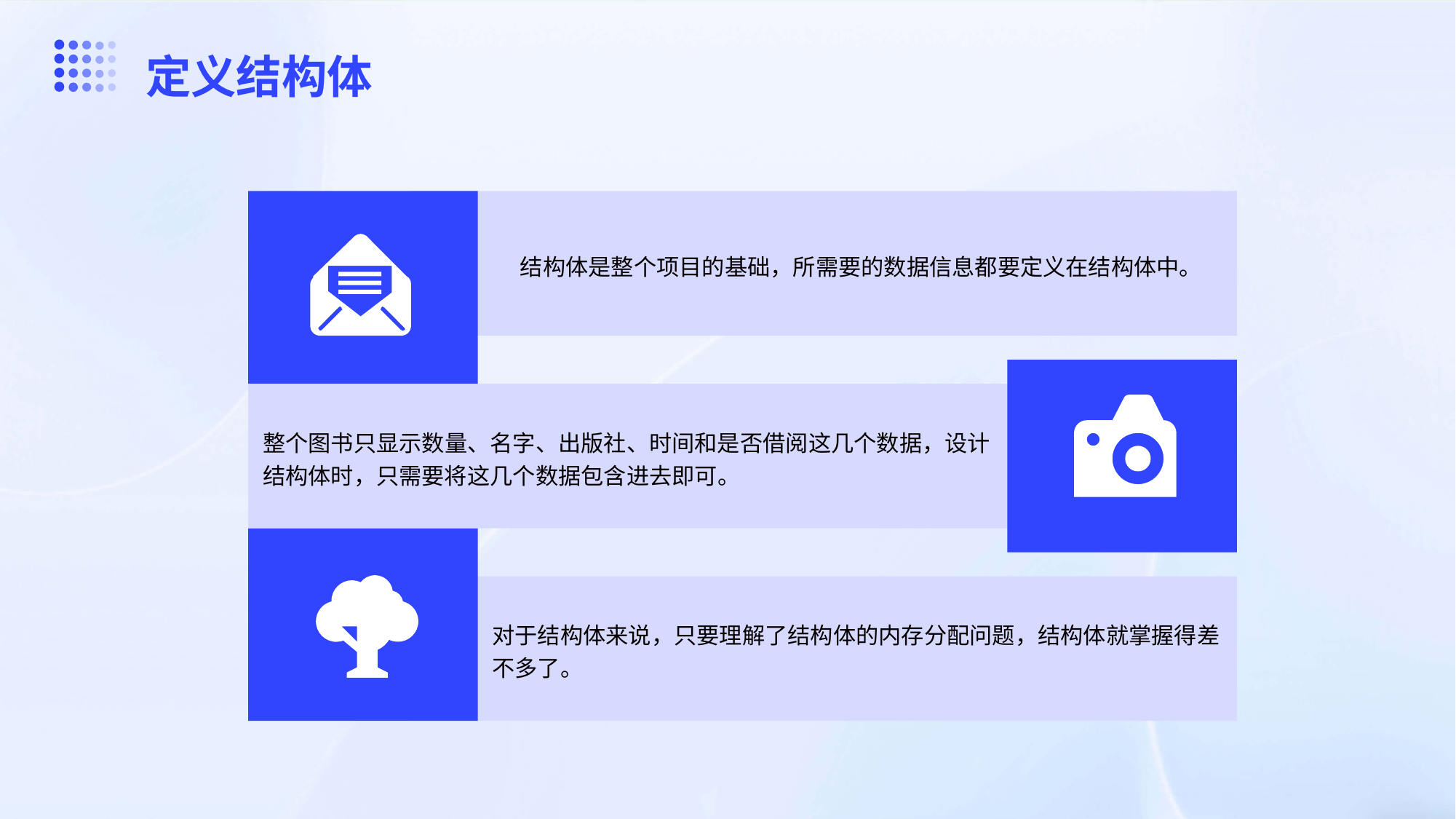

定义结构体

结构体是整个项目的基础，所需要的数据信息都要定义在结构体中。

整个图书只显示数量、名字、出版社、时间和是否借阅这几个数据，设计结构体时，只需要将这几个数据包含进去即可。

对于结构体来说，只要理解了结构体的内存分配问题，结构体就掌握得差不多了。